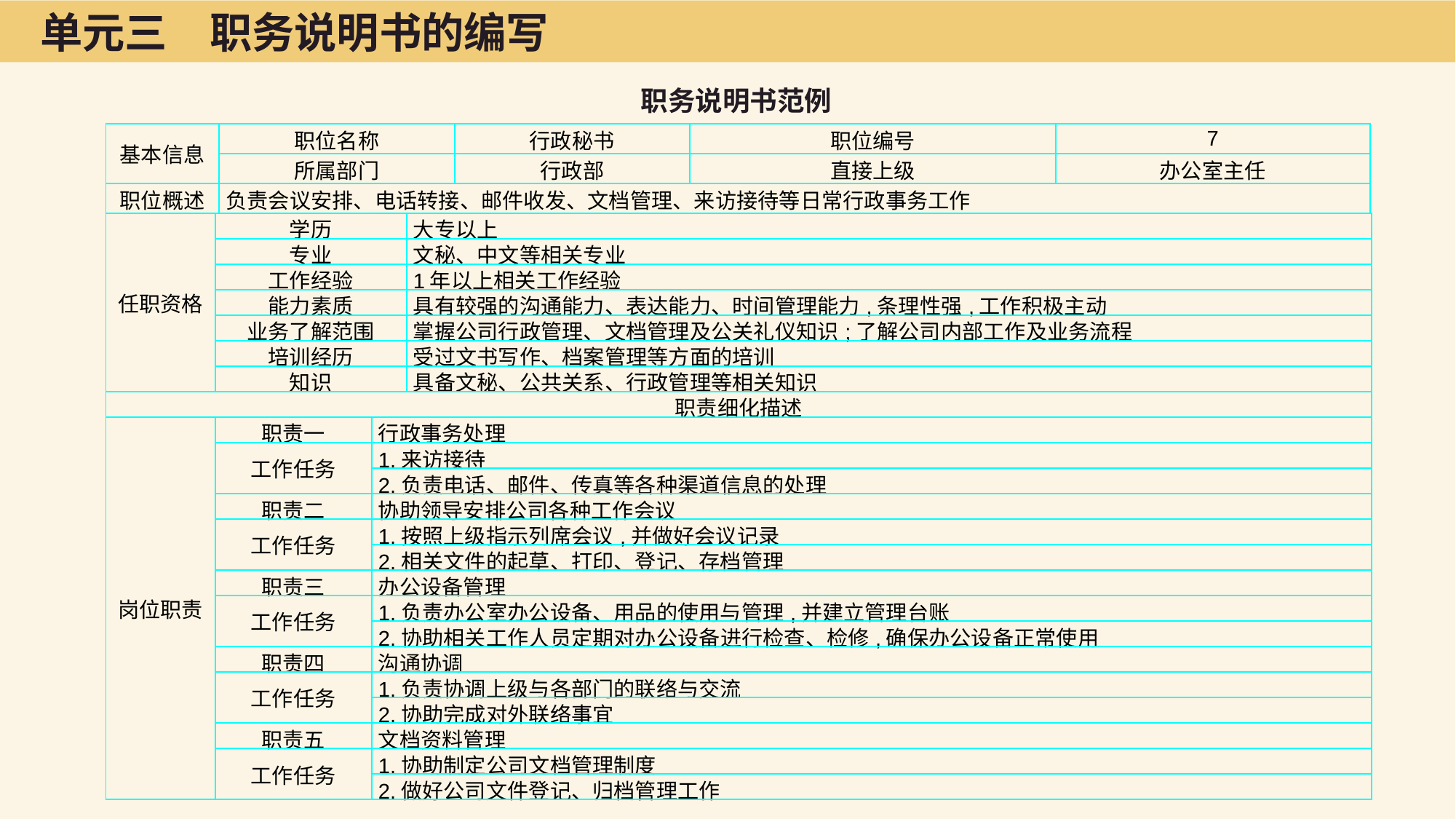

单元三　职务说明书的编写
职务说明书范例
| 基本信息 | 职位名称 | 行政秘书 | 职位编号 | 7 |
| --- | --- | --- | --- | --- |
|  | 所属部门 | 行政部 | 直接上级 | 办公室主任 |
| 职位概述 | 负责会议安排、电话转接、邮件收发、文档管理、来访接待等日常行政事务工作 |  |  |  |
| 任职资格 | 学历 |  | 大专以上 |
| --- | --- | --- | --- |
|  | 专业 |  | 文秘、中文等相关专业 |
|  | 工作经验 |  | 1年以上相关工作经验 |
|  | 能力素质 |  | 具有较强的沟通能力、表达能力、时间管理能力,条理性强,工作积极主动 |
|  | 业务了解范围 |  | 掌握公司行政管理、文档管理及公关礼仪知识;了解公司内部工作及业务流程 |
|  | 培训经历 |  | 受过文书写作、档案管理等方面的培训 |
|  | 知识 |  | 具备文秘、公共关系、行政管理等相关知识 |
| 职责细化描述 |  |  |  |
| 岗位职责 | 职责一 | 行政事务处理 |  |
|  | 工作任务 | 1.来访接待 |  |
|  |  | 2.负责电话、邮件、传真等各种渠道信息的处理 |  |
|  | 职责二 | 协助领导安排公司各种工作会议 |  |
|  | 工作任务 | 1.按照上级指示列席会议,并做好会议记录 |  |
|  |  | 2.相关文件的起草、打印、登记、存档管理 |  |
|  | 职责三 | 办公设备管理 |  |
|  | 工作任务 | 1.负责办公室办公设备、用品的使用与管理,并建立管理台账 |  |
|  |  | 2.协助相关工作人员定期对办公设备进行检查、检修,确保办公设备正常使用 |  |
|  | 职责四 | 沟通协调 |  |
|  | 工作任务 | 1.负责协调上级与各部门的联络与交流 |  |
|  |  | 2.协助完成对外联络事宜 |  |
|  | 职责五 | 文档资料管理 |  |
|  | 工作任务 | 1.协助制定公司文档管理制度 |  |
|  |  | 2.做好公司文件登记、归档管理工作 |  |